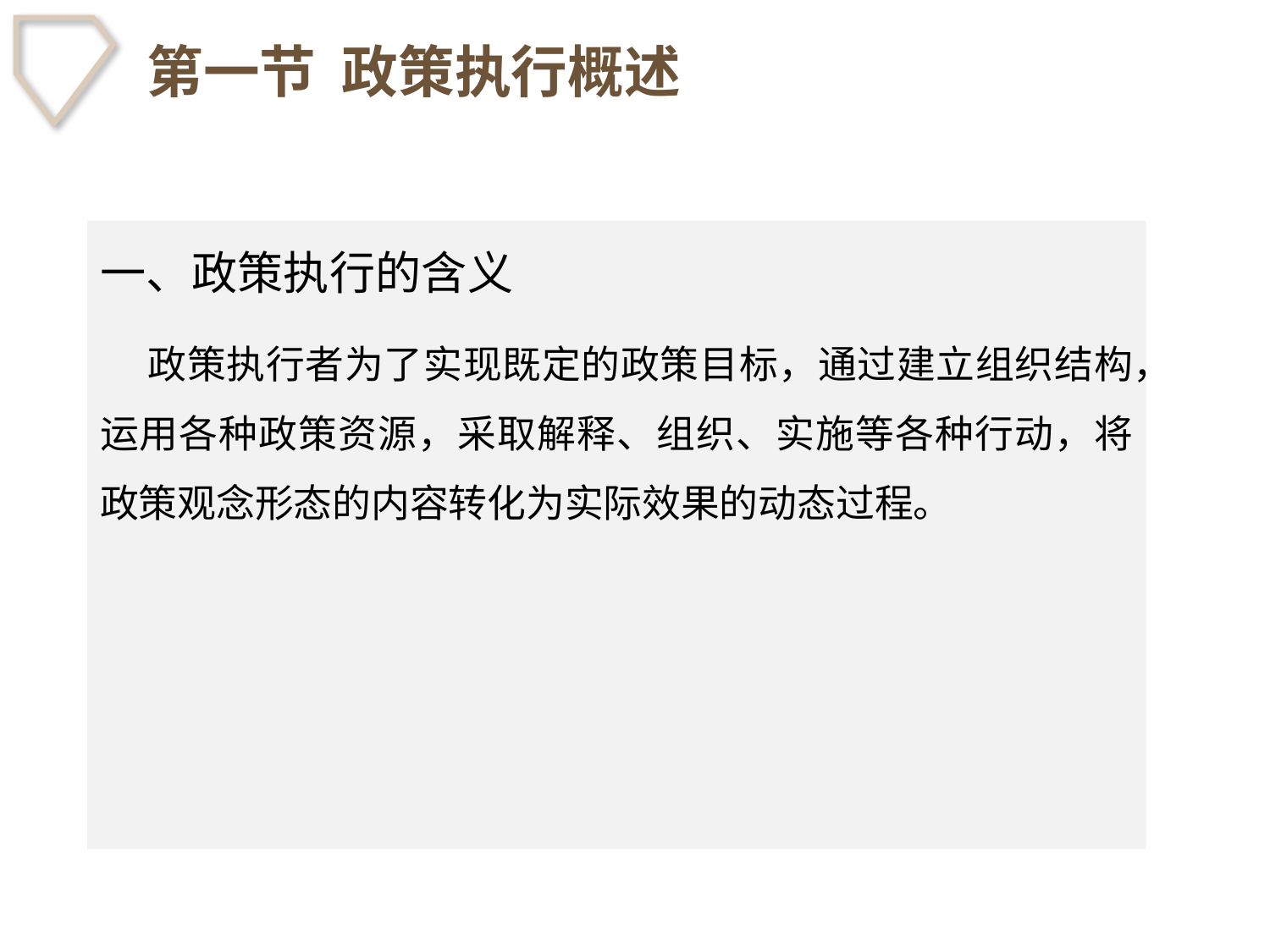

# 第一节  政策执行概述
一、政策执行的含义
    政策执行者为了实现既定的政策目标，通过建立组织结构，运用各种政策资源，采取解释、组织、实施等各种行动，将政策观念形态的内容转化为实际效果的动态过程。